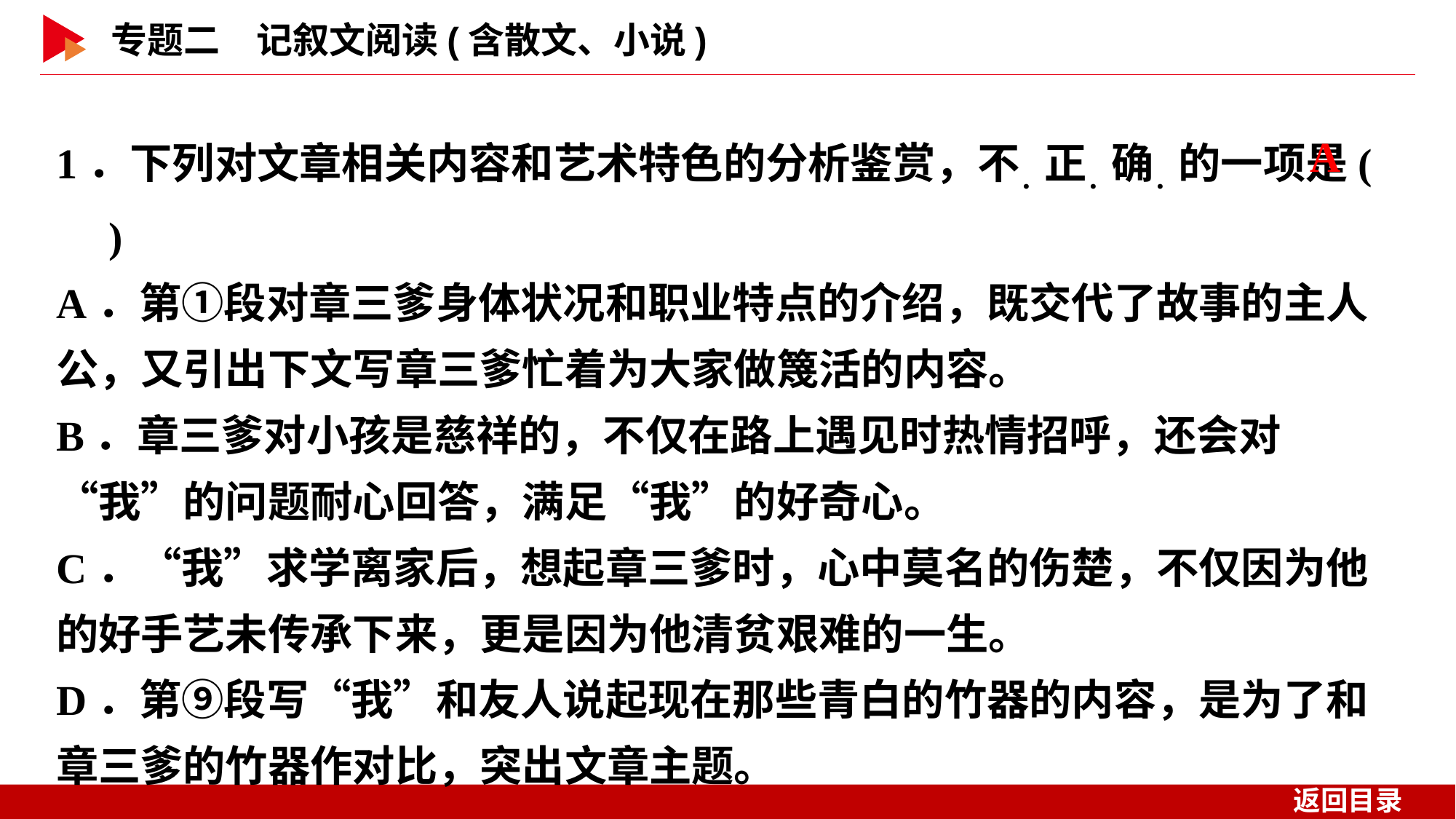

1．下列对文章相关内容和艺术特色的分析鉴赏，不．正．确．的一项是(        )
A．第①段对章三爹身体状况和职业特点的介绍，既交代了故事的主人公，又引出下文写章三爹忙着为大家做篾活的内容。
B．章三爹对小孩是慈祥的，不仅在路上遇见时热情招呼，还会对“我”的问题耐心回答，满足“我”的好奇心。
C．“我”求学离家后，想起章三爹时，心中莫名的伤楚，不仅因为他的好手艺未传承下来，更是因为他清贫艰难的一生。
D．第⑨段写“我”和友人说起现在那些青白的竹器的内容，是为了和章三爹的竹器作对比，突出文章主题。
   A